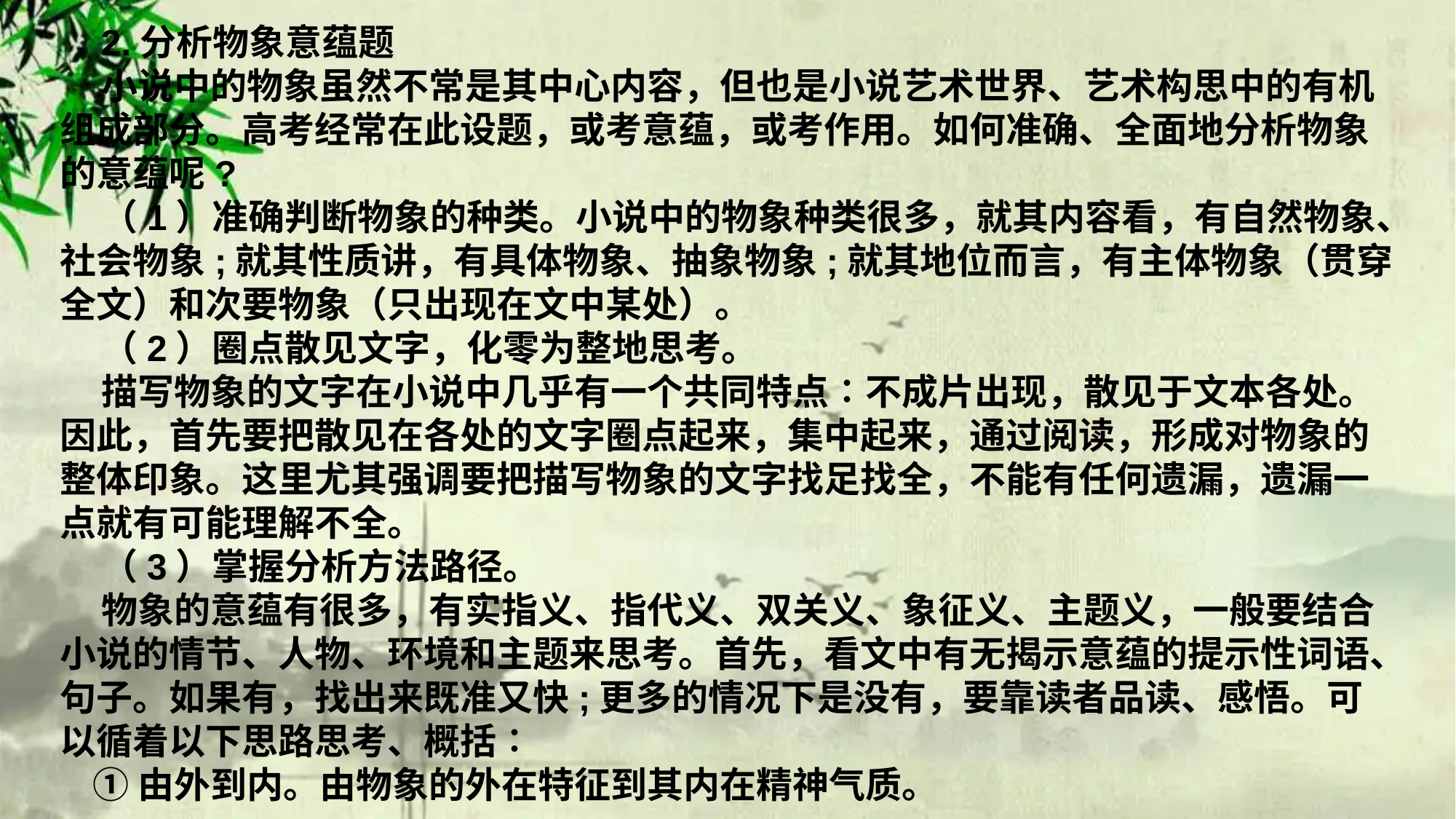

2.分析物象意蕴题
    小说中的物象虽然不常是其中心内容，但也是小说艺术世界、艺术构思中的有机组成部分。高考经常在此设题，或考意蕴，或考作用。如何准确、全面地分析物象的意蕴呢?
    （1）准确判断物象的种类。小说中的物象种类很多，就其内容看，有自然物象、社会物象;就其性质讲，有具体物象、抽象物象;就其地位而言，有主体物象（贯穿全文）和次要物象（只出现在文中某处）。
    （2）圈点散见文字，化零为整地思考。
    描写物象的文字在小说中几乎有一个共同特点∶不成片出现，散见于文本各处。因此，首先要把散见在各处的文字圈点起来，集中起来，通过阅读，形成对物象的整体印象。这里尤其强调要把描写物象的文字找足找全，不能有任何遗漏，遗漏一点就有可能理解不全。
    （3）掌握分析方法路径。
    物象的意蕴有很多，有实指义、指代义、双关义、象征义、主题义，一般要结合小说的情节、人物、环境和主题来思考。首先，看文中有无揭示意蕴的提示性词语、句子。如果有，找出来既准又快;更多的情况下是没有，要靠读者品读、感悟。可以循着以下思路思考、概括∶
    ①由外到内。由物象的外在特征到其内在精神气质。